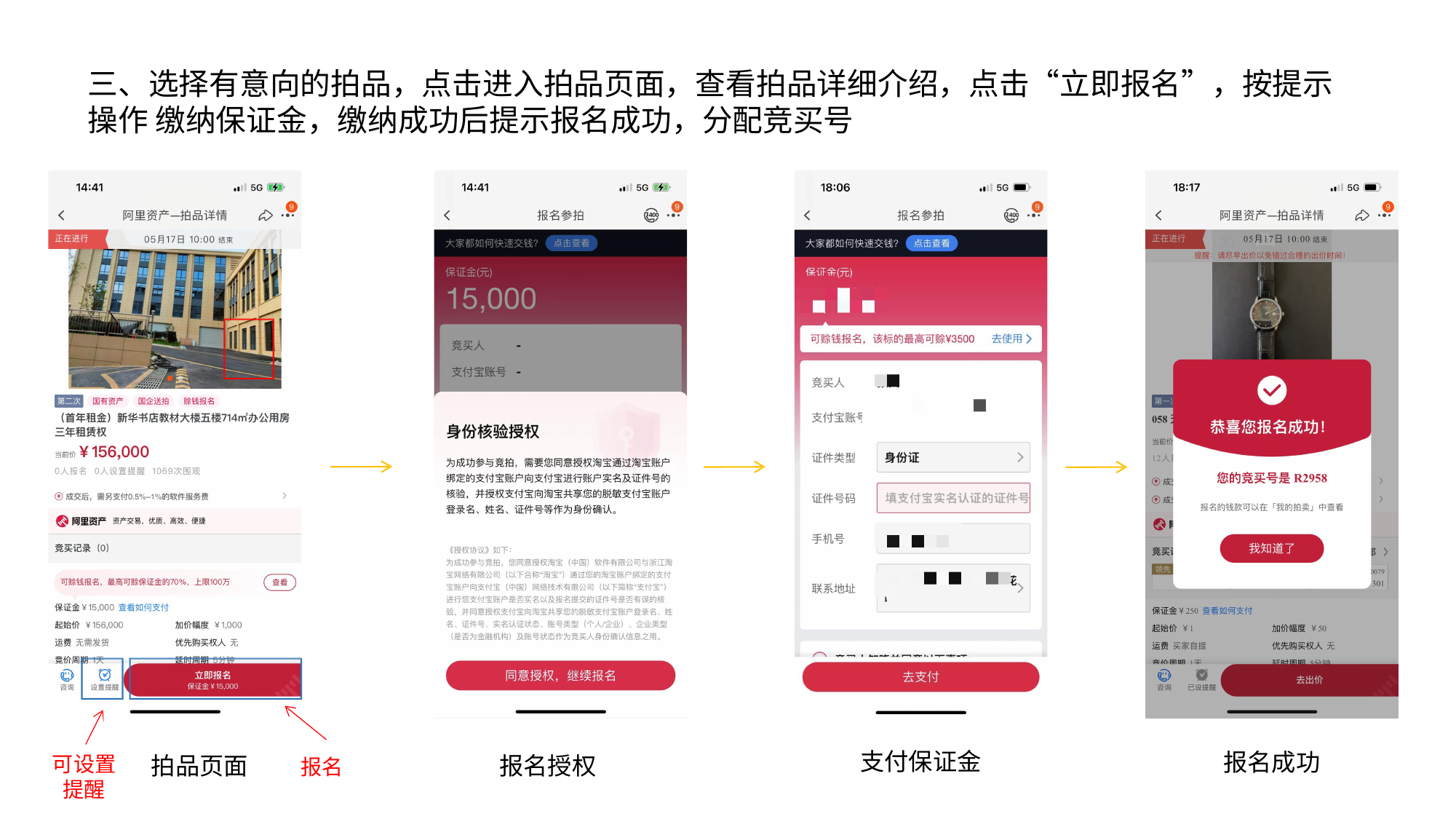

# 三、选择有意向的拍品，点击进入拍品页面，查看拍品详细介绍，点击“立即报名”，按提示操作 缴纳保证金，缴纳成功后提示报名成功，分配竞买号

支付保证金
报名成功
可设置 提醒
拍品页面
报名授权
报名